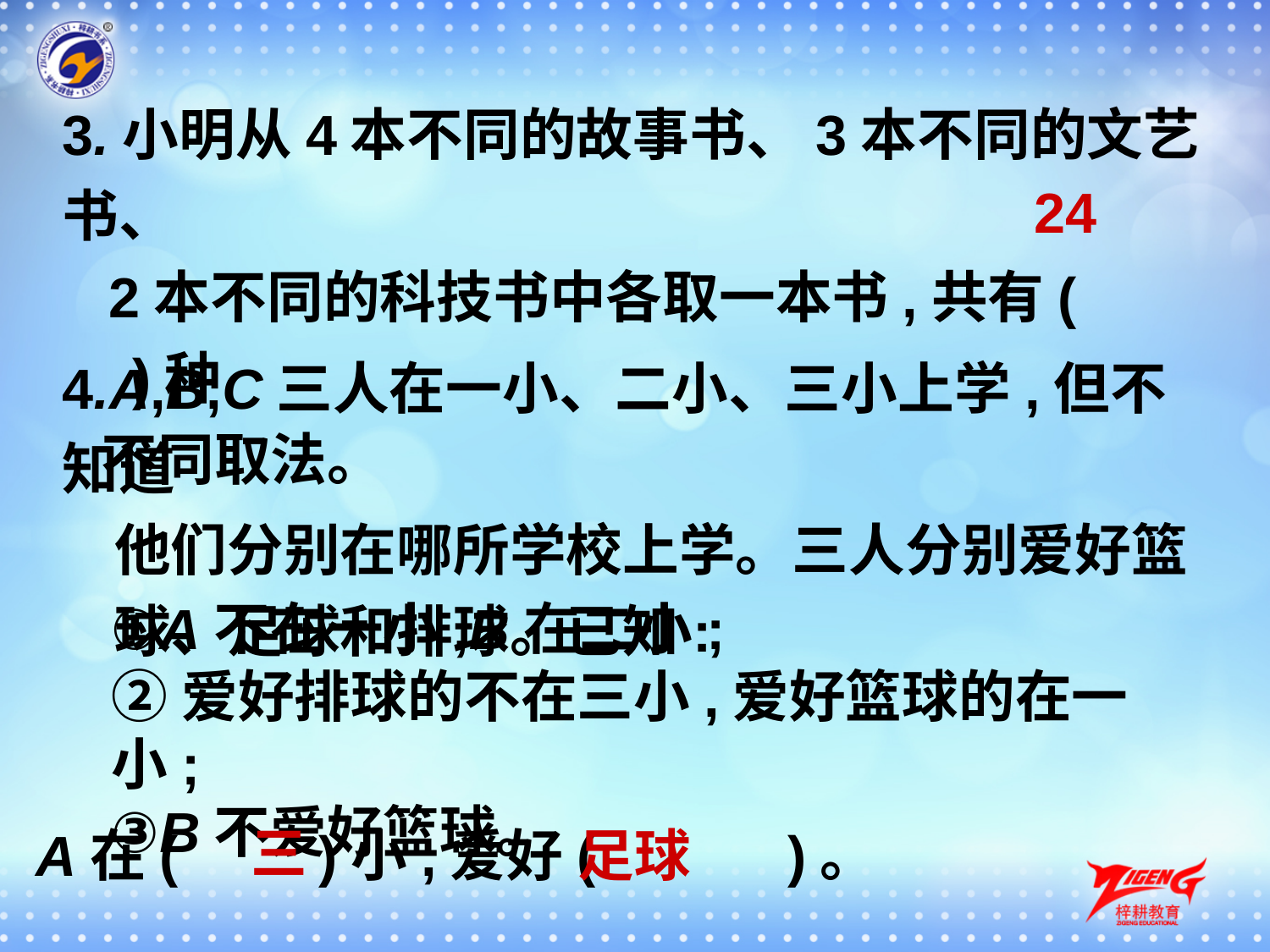

3.小明从4本不同的故事书、3本不同的文艺书、
   2本不同的科技书中各取一本书,共有(　　)种
  不同取法。
24
4.A,B,C三人在一小、二小、三小上学,但不知道
   他们分别在哪所学校上学。三人分别爱好篮
   球、足球和排球。已知:
①A不在一小,B在二小;
②爱好排球的不在三小,爱好篮球的在一小;
③B不爱好篮球。
三
A在(　　)小,爱好(　    　)。
足球